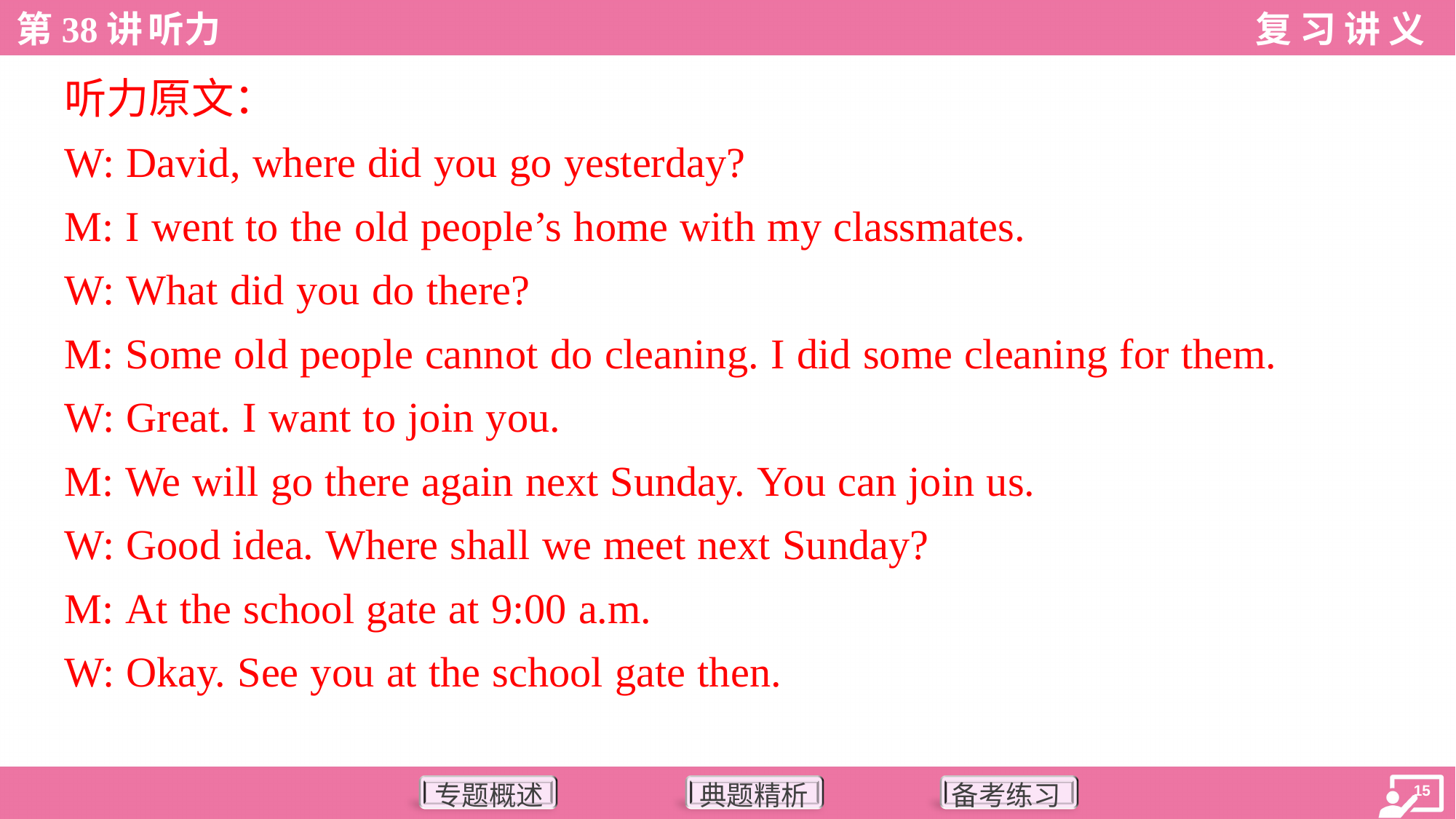

听力原文：
W: David, where did you go yesterday?
M: I went to the old people’s home with my classmates.
W: What did you do there?
M: Some old people cannot do cleaning. I did some cleaning for them.
W: Great. I want to join you.
M: We will go there again next Sunday. You can join us.
W: Good idea. Where shall we meet next Sunday?
M: At the school gate at 9:00 a.m.
W: Okay. See you at the school gate then.